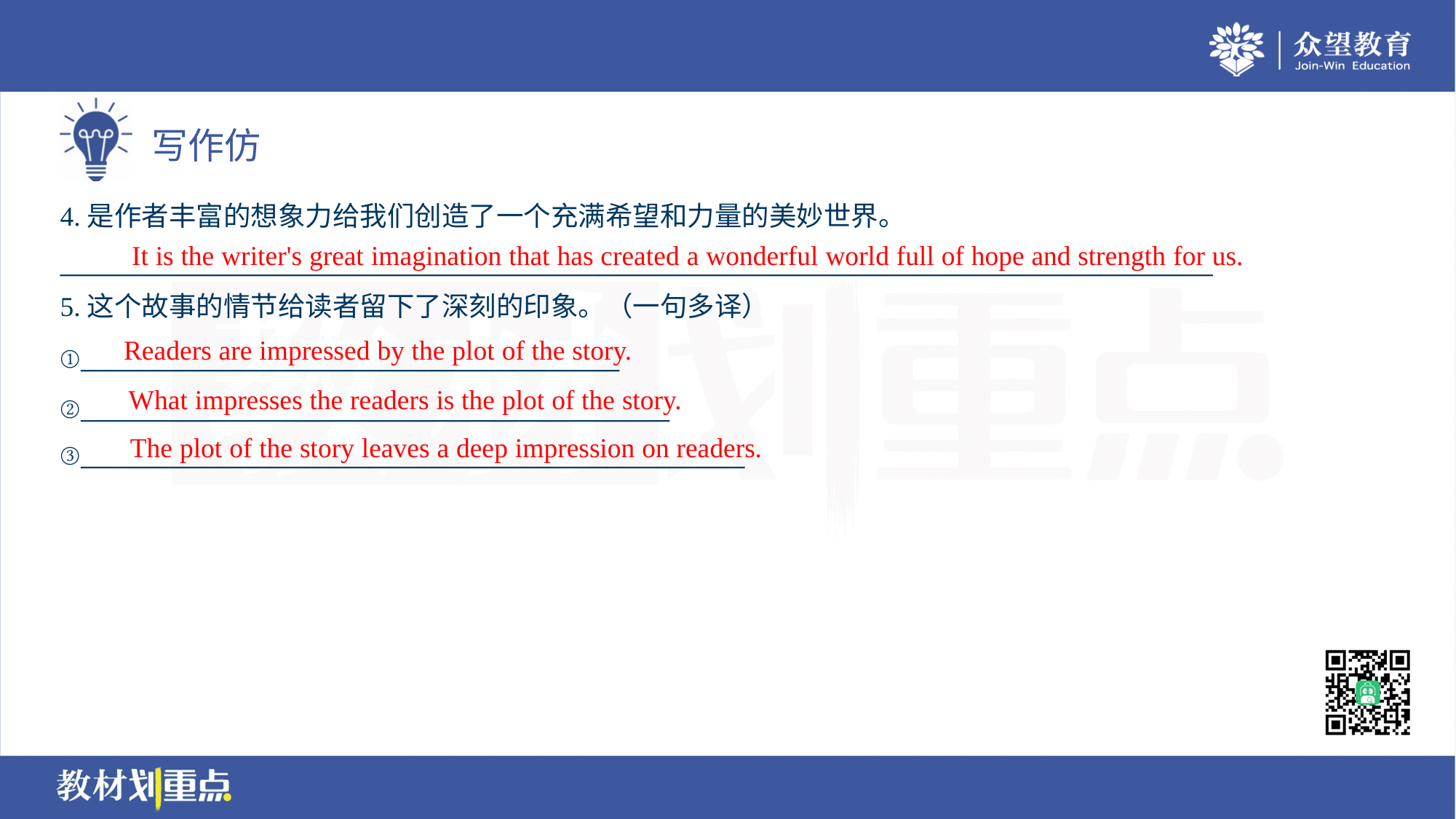

4.是作者丰富的想象力给我们创造了一个充满希望和力量的美妙世界。
____________________________________________________________________________________________
It is the writer's great imagination that has created a wonderful world full of hope and strength for us.
5.这个故事的情节给读者留下了深刻的印象。（一句多译）
Readers are impressed by the plot of the story.
①___________________________________________
②_______________________________________________
③_____________________________________________________
What impresses the readers is the plot of the story.
The plot of the story leaves a deep impression on readers.